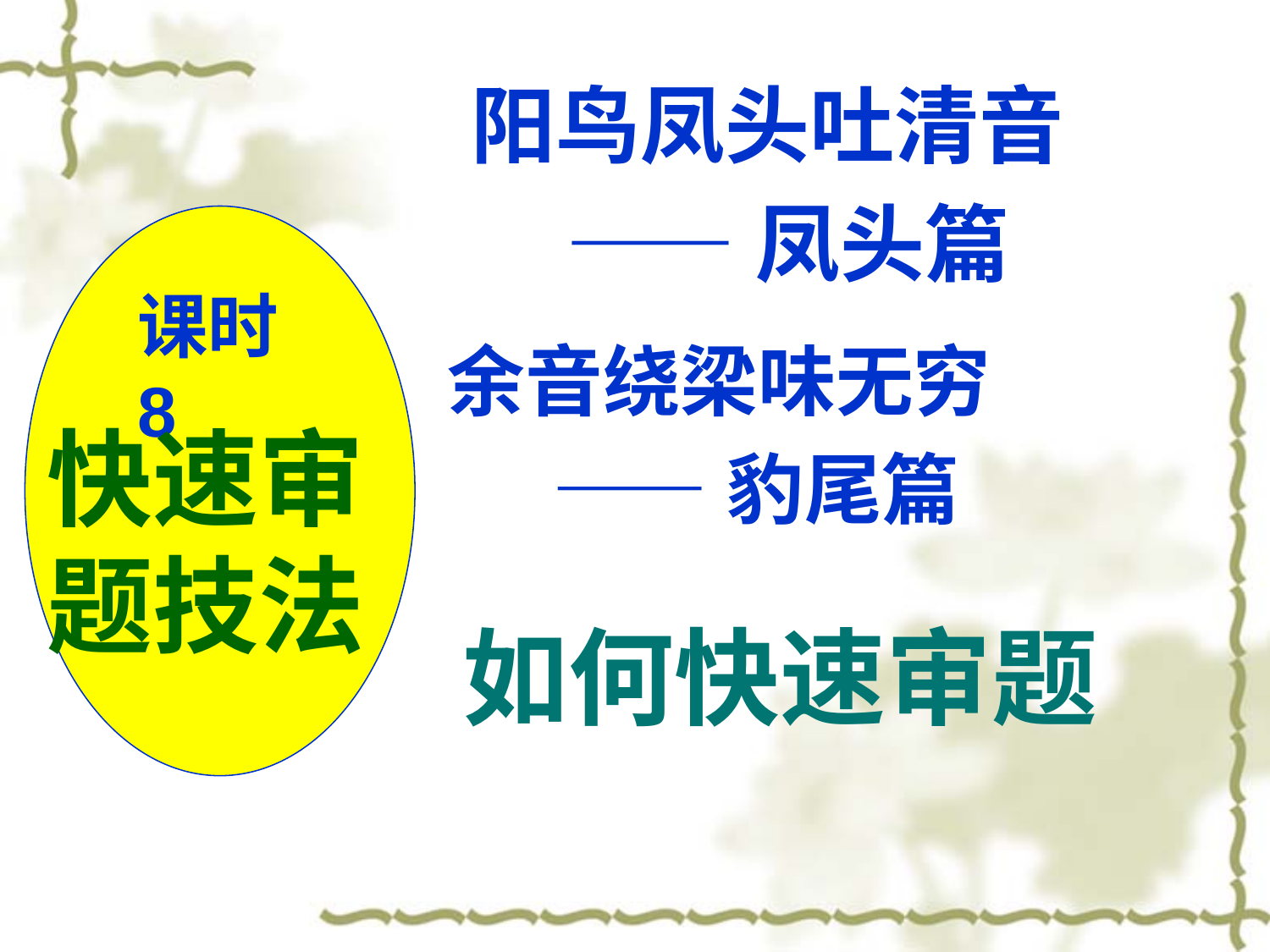

阳鸟凤头吐清音
       ——凤头篇

课时8
余音绕梁味无穷
      ——豹尾篇
快速审题技法
如何快速审题
189